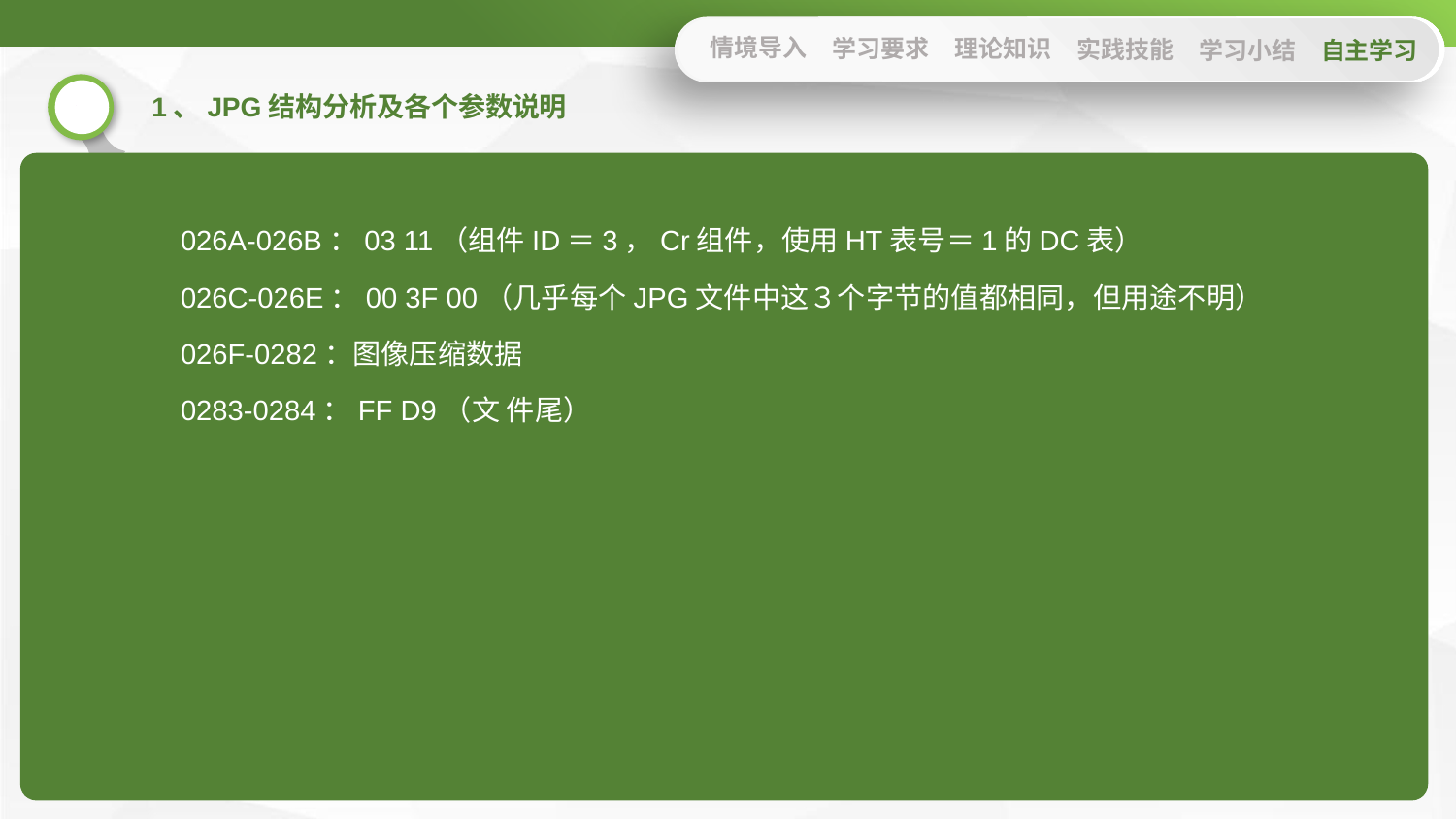

情境导入
学习要求
理论知识
实践技能
学习小结
自主学习
1、JPG结构分析及各个参数说明
026A-026B：03 11（组件ID＝3，Cr组件，使用HT表号＝1的DC表）
026C-026E：00 3F 00（几乎每个JPG文件中这３个字节的值都相同，但用途不明）
026F-0282：图像压缩数据
0283-0284：FF D9（文 件尾）